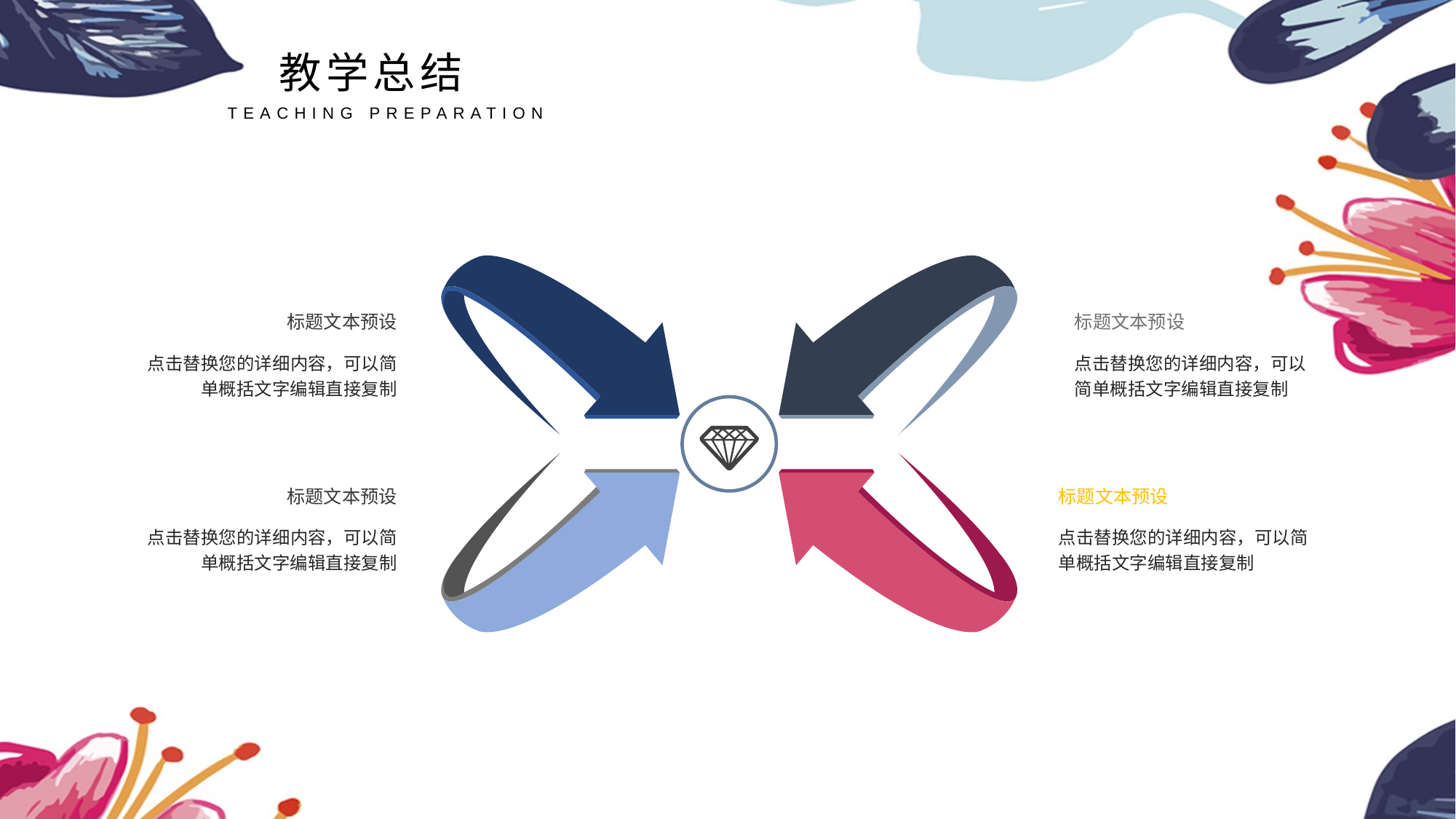

教学总结
TEACHING PREPARATION

标题文本预设
点击替换您的详细内容，可以简单概括文字编辑直接复制
标题文本预设
点击替换您的详细内容，可以简单概括文字编辑直接复制

标题文本预设
点击替换您的详细内容，可以简单概括文字编辑直接复制
标题文本预设
点击替换您的详细内容，可以简单概括文字编辑直接复制